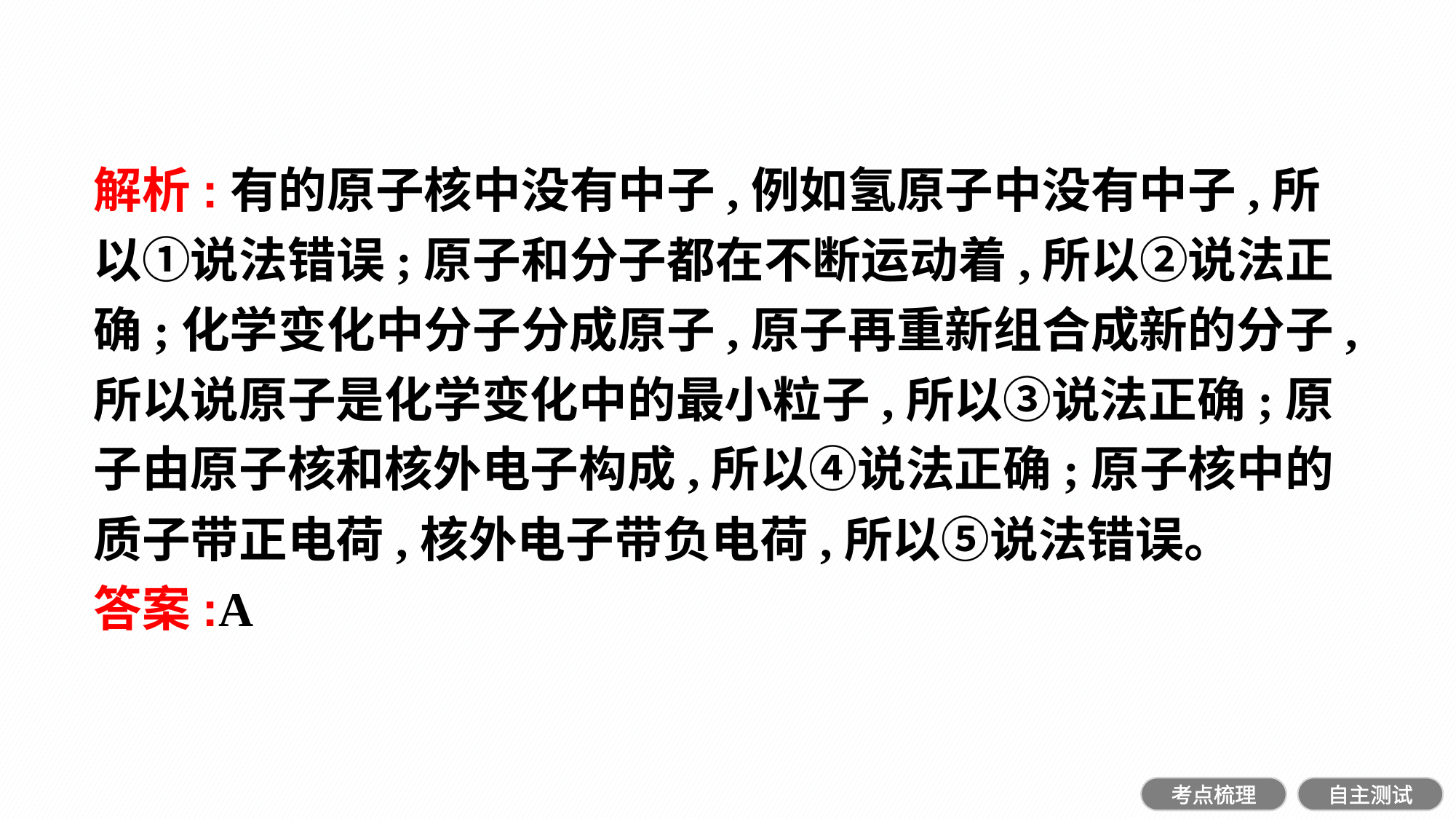

解析:有的原子核中没有中子,例如氢原子中没有中子,所以①说法错误;原子和分子都在不断运动着,所以②说法正确;化学变化中分子分成原子,原子再重新组合成新的分子,所以说原子是化学变化中的最小粒子,所以③说法正确;原子由原子核和核外电子构成,所以④说法正确;原子核中的质子带正电荷,核外电子带负电荷,所以⑤说法错误。
答案:A